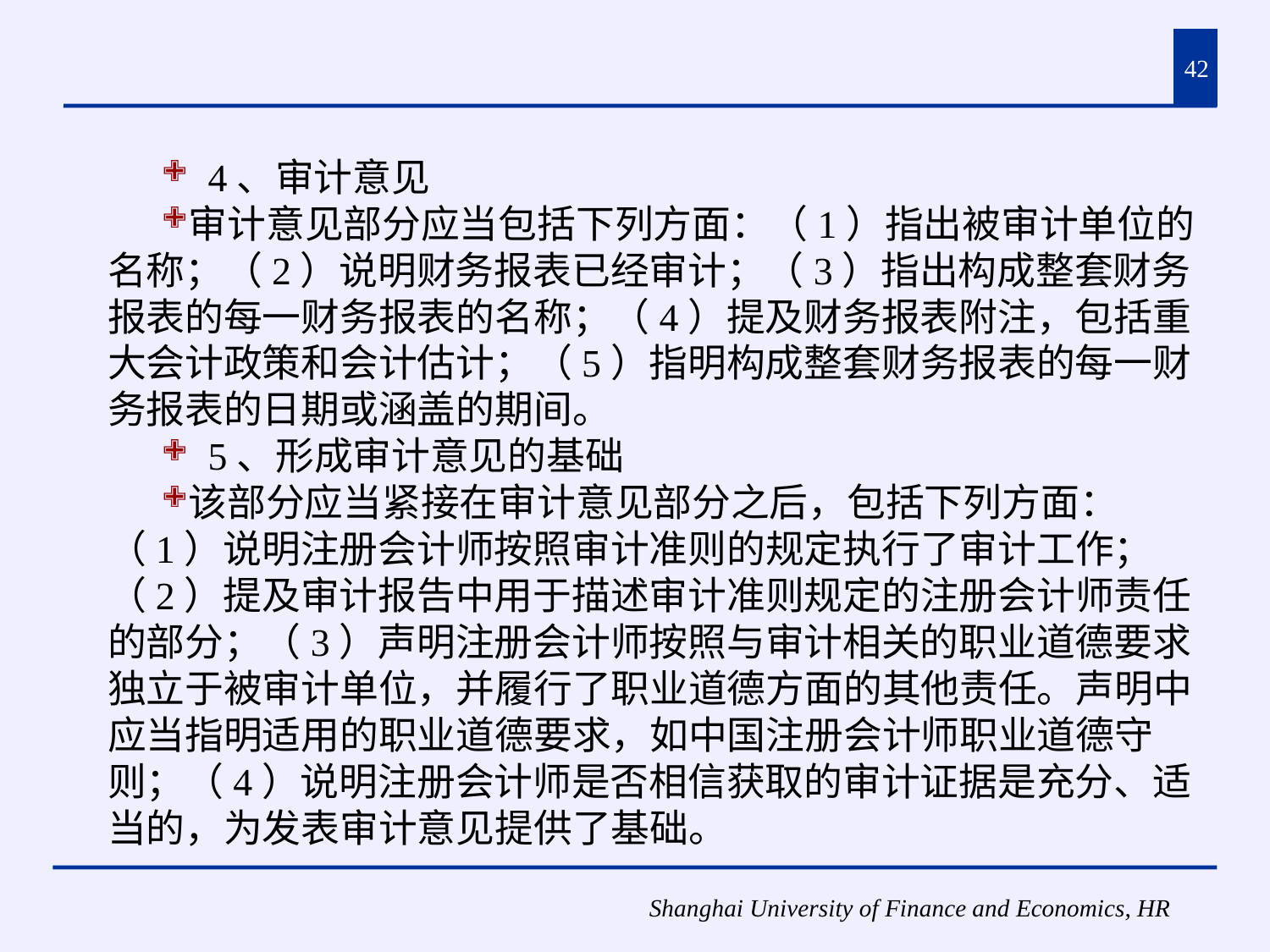

#
42
  4、审计意见
审计意见部分应当包括下列方面：（1）指出被审计单位的名称；（2）说明财务报表已经审计；（3）指出构成整套财务报表的每一财务报表的名称；（4）提及财务报表附注，包括重大会计政策和会计估计；（5）指明构成整套财务报表的每一财务报表的日期或涵盖的期间。
  5、形成审计意见的基础
该部分应当紧接在审计意见部分之后，包括下列方面：（1）说明注册会计师按照审计准则的规定执行了审计工作；（2）提及审计报告中用于描述审计准则规定的注册会计师责任的部分；（3）声明注册会计师按照与审计相关的职业道德要求独立于被审计单位，并履行了职业道德方面的其他责任。声明中应当指明适用的职业道德要求，如中国注册会计师职业道德守则；（4）说明注册会计师是否相信获取的审计证据是充分、适当的，为发表审计意见提供了基础。